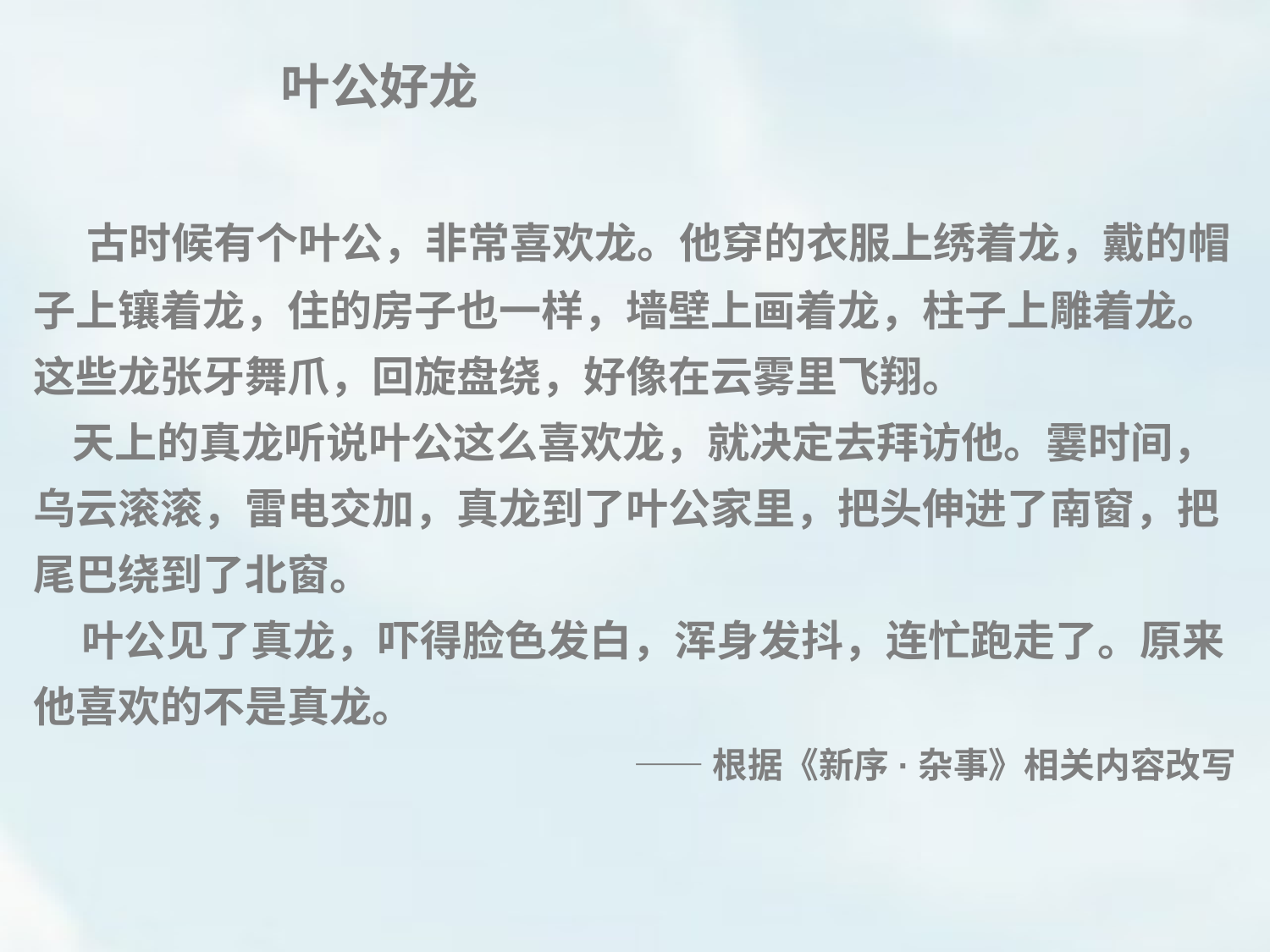

叶公好龙

    古时候有个叶公，非常喜欢龙。他穿的衣服上绣着龙，戴的帽子上镶着龙，住的房子也一样，墙壁上画着龙，柱子上雕着龙。这些龙张牙舞爪，回旋盘绕，好像在云雾里飞翔。
   天上的真龙听说叶公这么喜欢龙，就决定去拜访他。霎时间，乌云滚滚，雷电交加，真龙到了叶公家里，把头伸进了南窗，把尾巴绕到了北窗。
    叶公见了真龙，吓得脸色发白，浑身发抖，连忙跑走了。原来他喜欢的不是真龙。
——根据《新序·杂事》相关内容改写